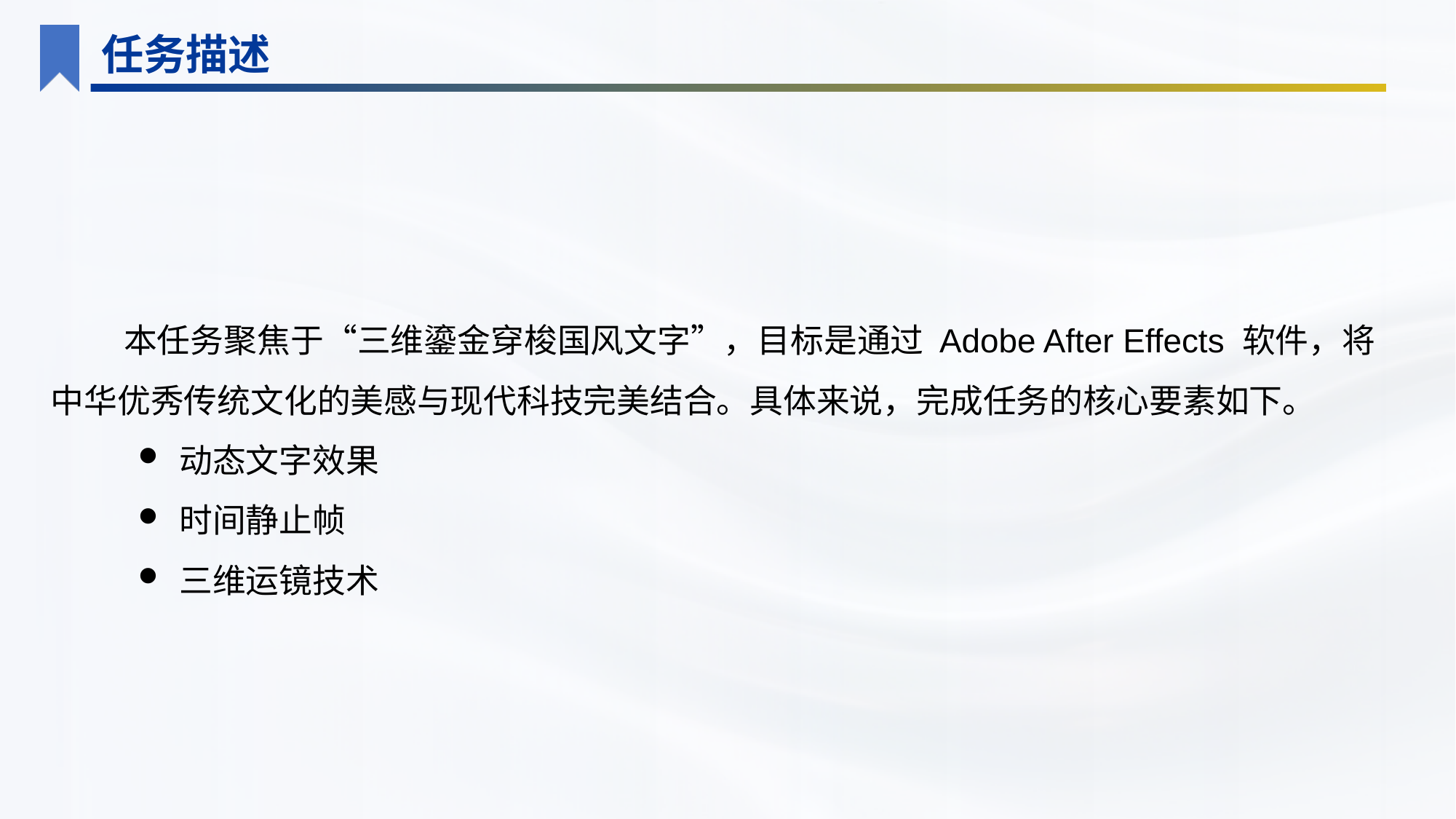

任务描述
本任务聚焦于“三维鎏金穿梭国风文字”，目标是通过 Adobe After Effects 软件，将中华优秀传统文化的美感与现代科技完美结合。具体来说，完成任务的核心要素如下。
动态文字效果
时间静止帧
三维运镜技术